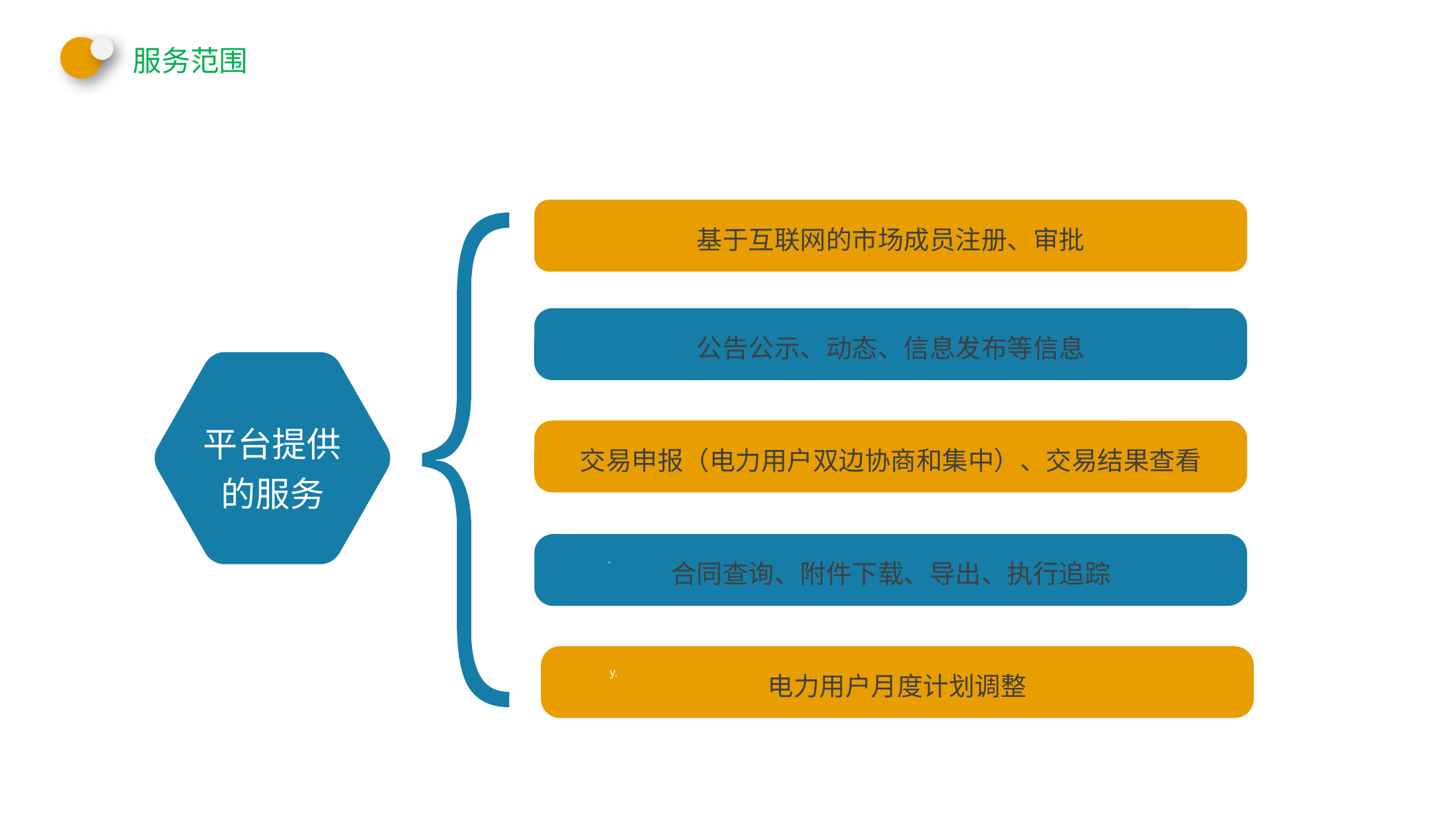

服务范围
基于互联网的市场成员注册、审批

公告公示、动态、信息发布等信息

平台提供的服务
交易申报（电力用户双边协商和集中）、交易结果查看
合同查询、附件下载、导出、执行追踪
.
电力用户月度计划调整
y.